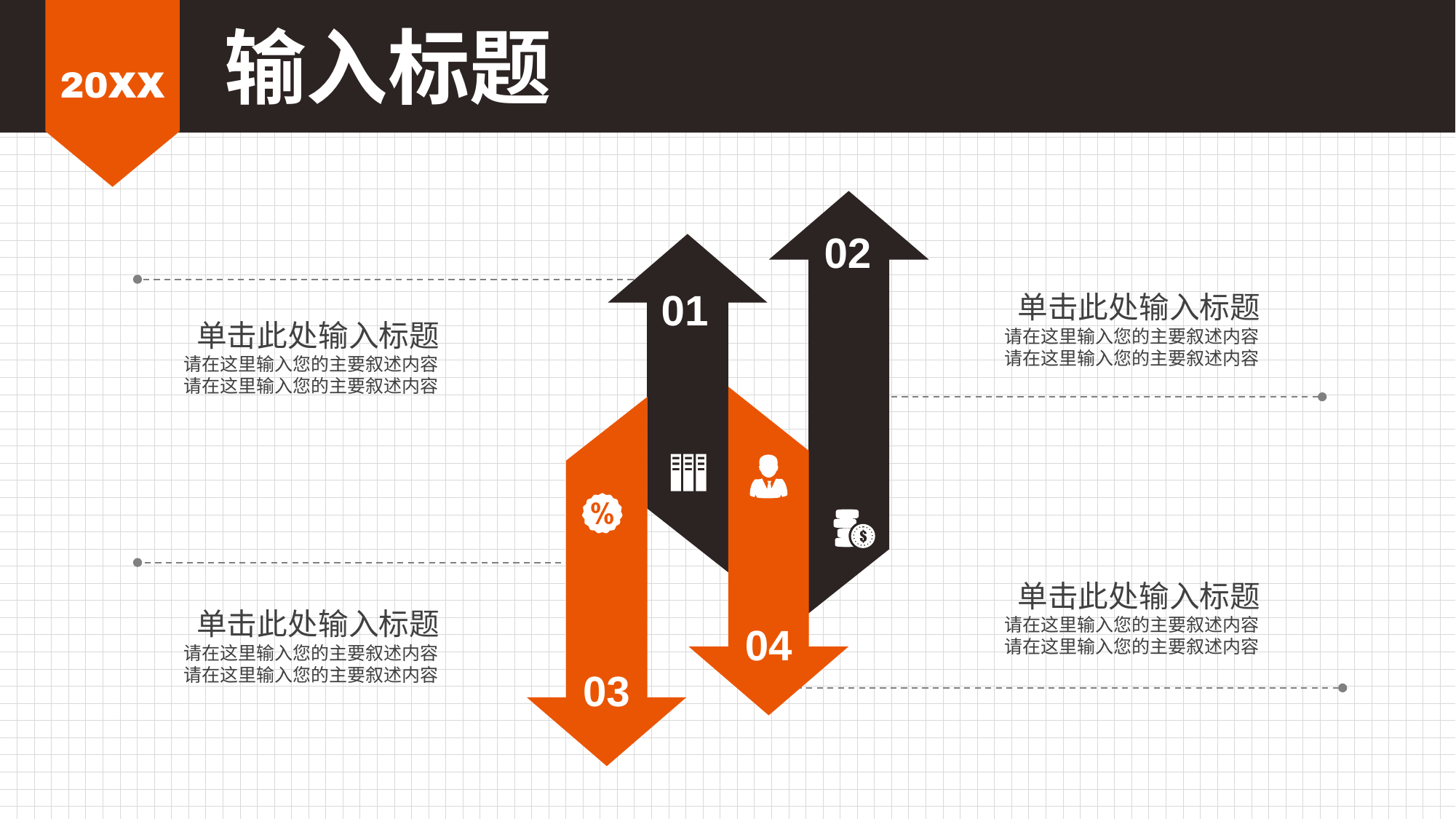

输入标题

20XX

02

01

 单击此处输入标题
请在这里输入您的主要叙述内容
请在这里输入您的主要叙述内容

 单击此处输入标题
请在这里输入您的主要叙述内容
请在这里输入您的主要叙述内容

04

03

 单击此处输入标题
请在这里输入您的主要叙述内容
请在这里输入您的主要叙述内容

 单击此处输入标题
请在这里输入您的主要叙述内容
请在这里输入您的主要叙述内容